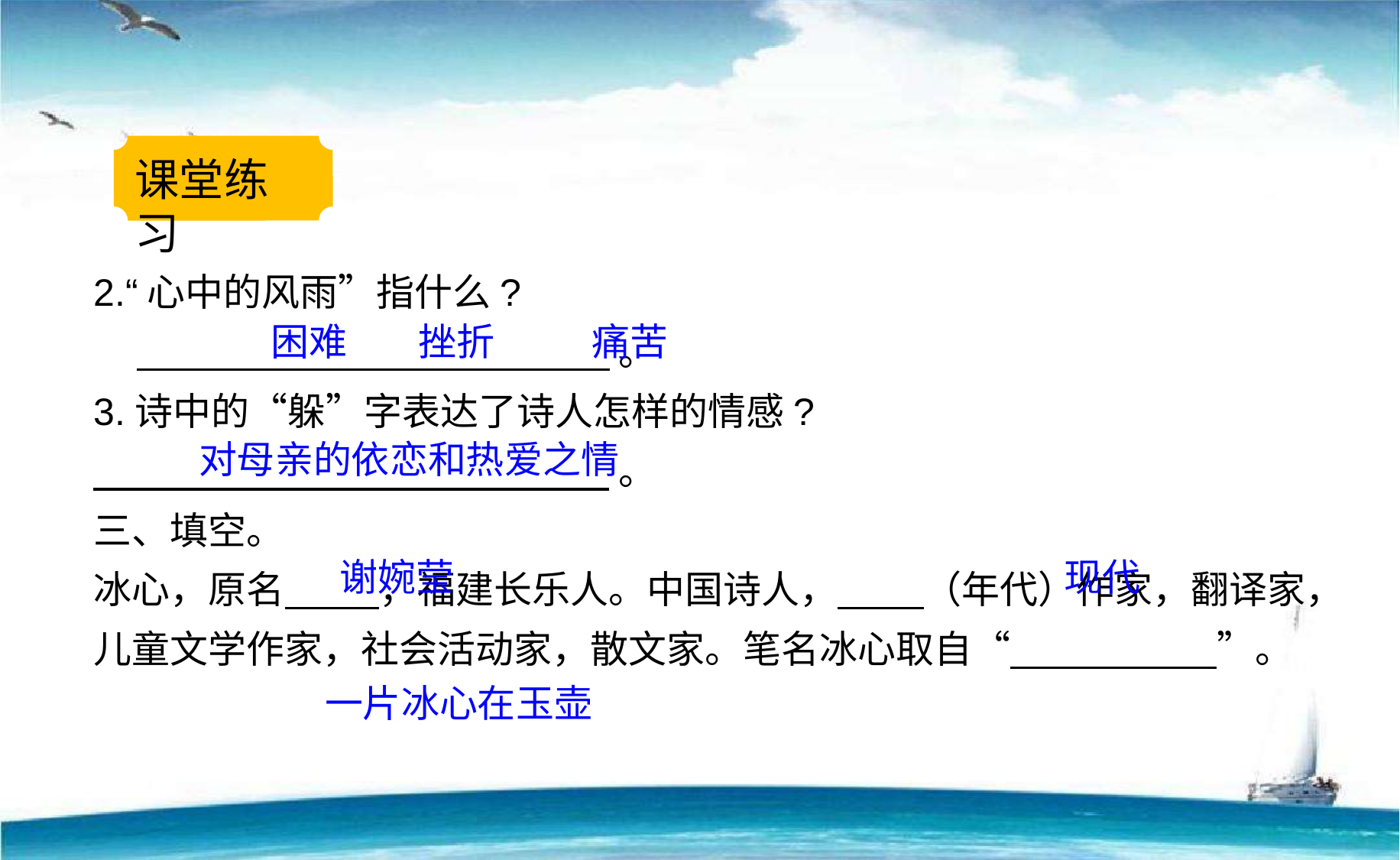

课堂练习
2.“心中的风雨”指什么?
                                                            。
3.诗中的“躲”字表达了诗人怎样的情感?
                                                            。
三、填空。
冰心，原名           ，福建长乐人。中国诗人，          （年代）作家，翻译家，儿童文学作家，社会活动家，散文家。笔名冰心取自“                        ”。
困难
挫折
痛苦
对母亲的依恋和热爱之情
谢婉莹
现代
一片冰心在玉壶